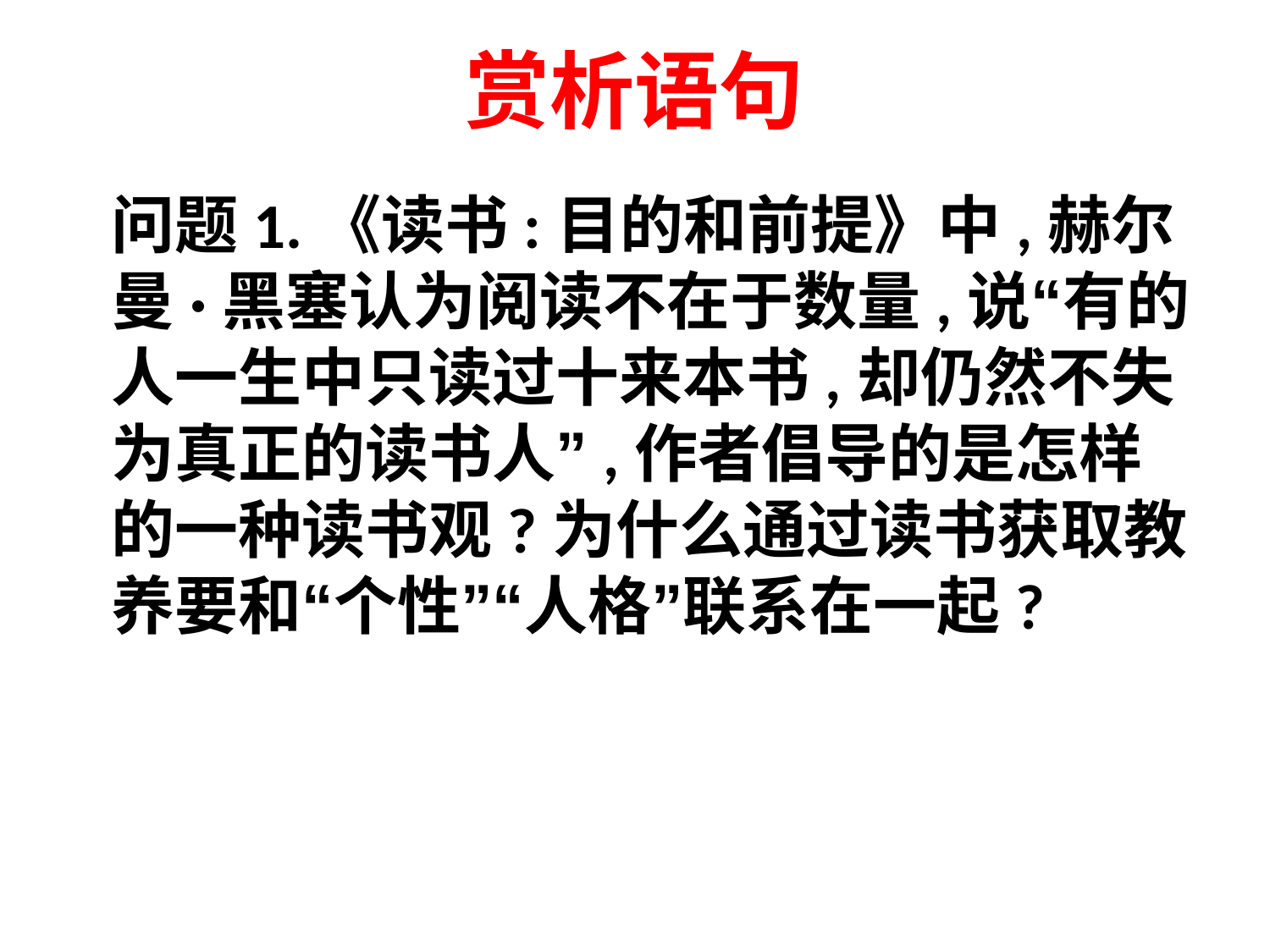

# 赏析语句
问题1.《读书:目的和前提》中,赫尔曼·黑塞认为阅读不在于数量,说“有的人一生中只读过十来本书,却仍然不失为真正的读书人”,作者倡导的是怎样的一种读书观?为什么通过读书获取教养要和“个性”“人格”联系在一起?